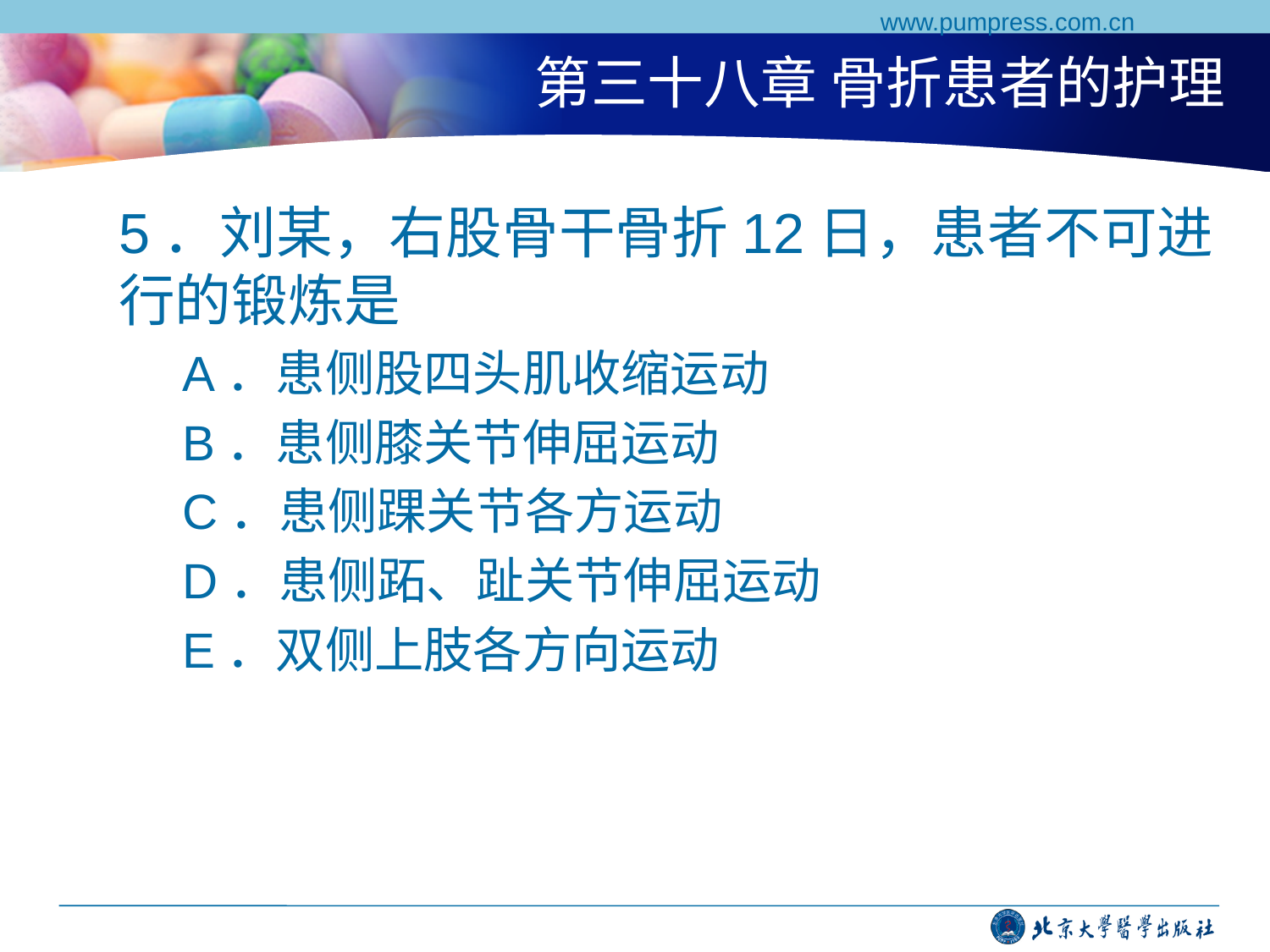

www.pumpress.com.cn
# 第三十八章 骨折患者的护理
5．刘某，右股骨干骨折12日，患者不可进行的锻炼是
A．患侧股四头肌收缩运动
B．患侧膝关节伸屈运动
C．患侧踝关节各方运动
D．患侧跖、趾关节伸屈运动
E．双侧上肢各方向运动